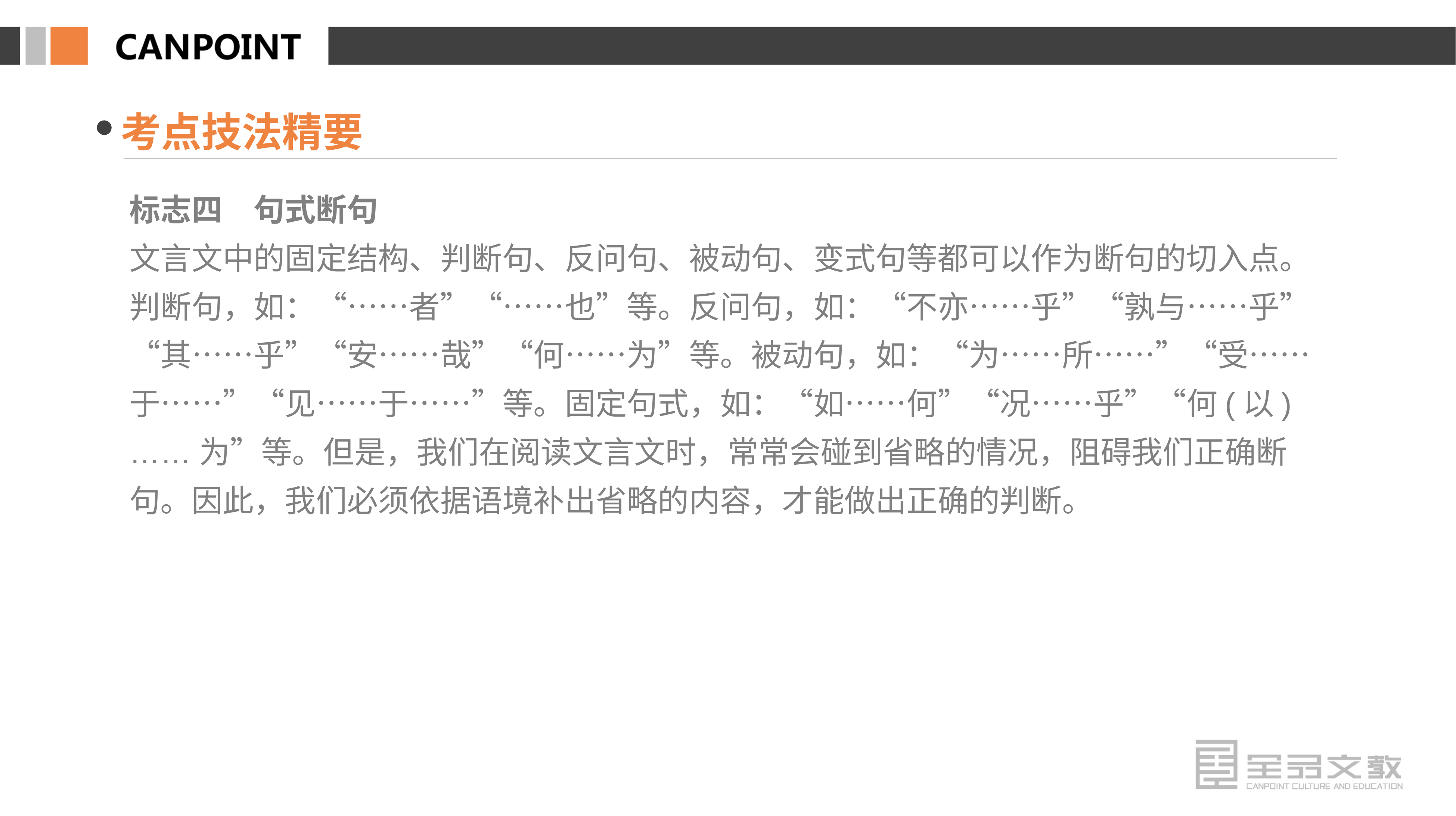

考点技法精要

标志四　句式断句
文言文中的固定结构、判断句、反问句、被动句、变式句等都可以作为断句的切入点。判断句，如：“……者”“……也”等。反问句，如：“不亦……乎”“孰与……乎”“其……乎”“安……哉”“何……为”等。被动句，如：“为……所……”“受……于……”“见……于……”等。固定句式，如：“如……何”“况……乎”“何(以)……为”等。但是，我们在阅读文言文时，常常会碰到省略的情况，阻碍我们正确断句。因此，我们必须依据语境补出省略的内容，才能做出正确的判断。